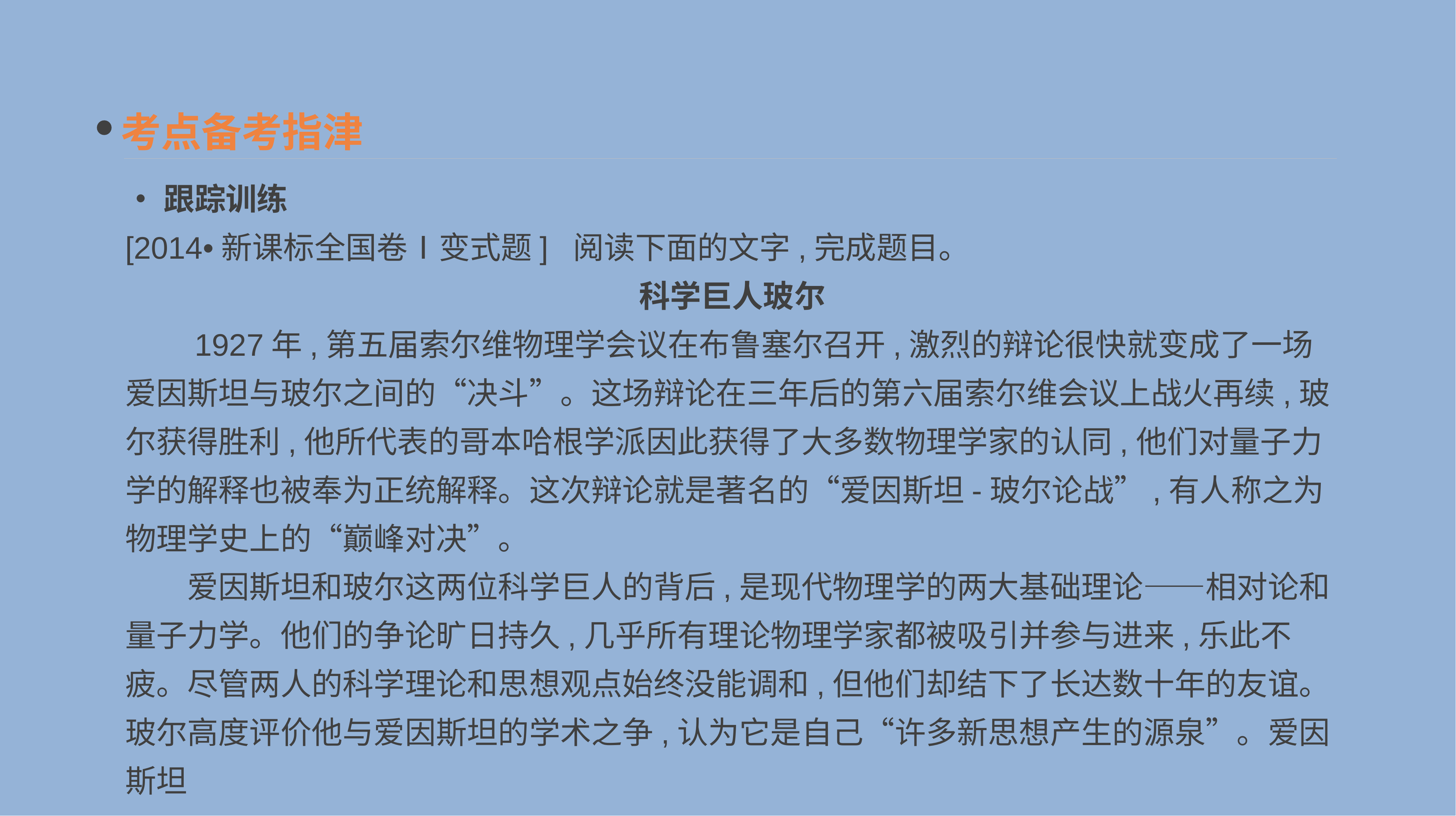

考点备考指津

•跟踪训练
[2014•新课标全国卷Ⅰ变式题]  阅读下面的文字,完成题目。
科学巨人玻尔
　　1927年,第五届索尔维物理学会议在布鲁塞尔召开,激烈的辩论很快就变成了一场爱因斯坦与玻尔之间的“决斗”。这场辩论在三年后的第六届索尔维会议上战火再续,玻尔获得胜利,他所代表的哥本哈根学派因此获得了大多数物理学家的认同,他们对量子力学的解释也被奉为正统解释。这次辩论就是著名的“爱因斯坦-玻尔论战”,有人称之为物理学史上的“巅峰对决”。
　　爱因斯坦和玻尔这两位科学巨人的背后,是现代物理学的两大基础理论——相对论和量子力学。他们的争论旷日持久,几乎所有理论物理学家都被吸引并参与进来,乐此不疲。尽管两人的科学理论和思想观点始终没能调和,但他们却结下了长达数十年的友谊。玻尔高度评价他与爱因斯坦的学术之争,认为它是自己“许多新思想产生的源泉”。爱因斯坦